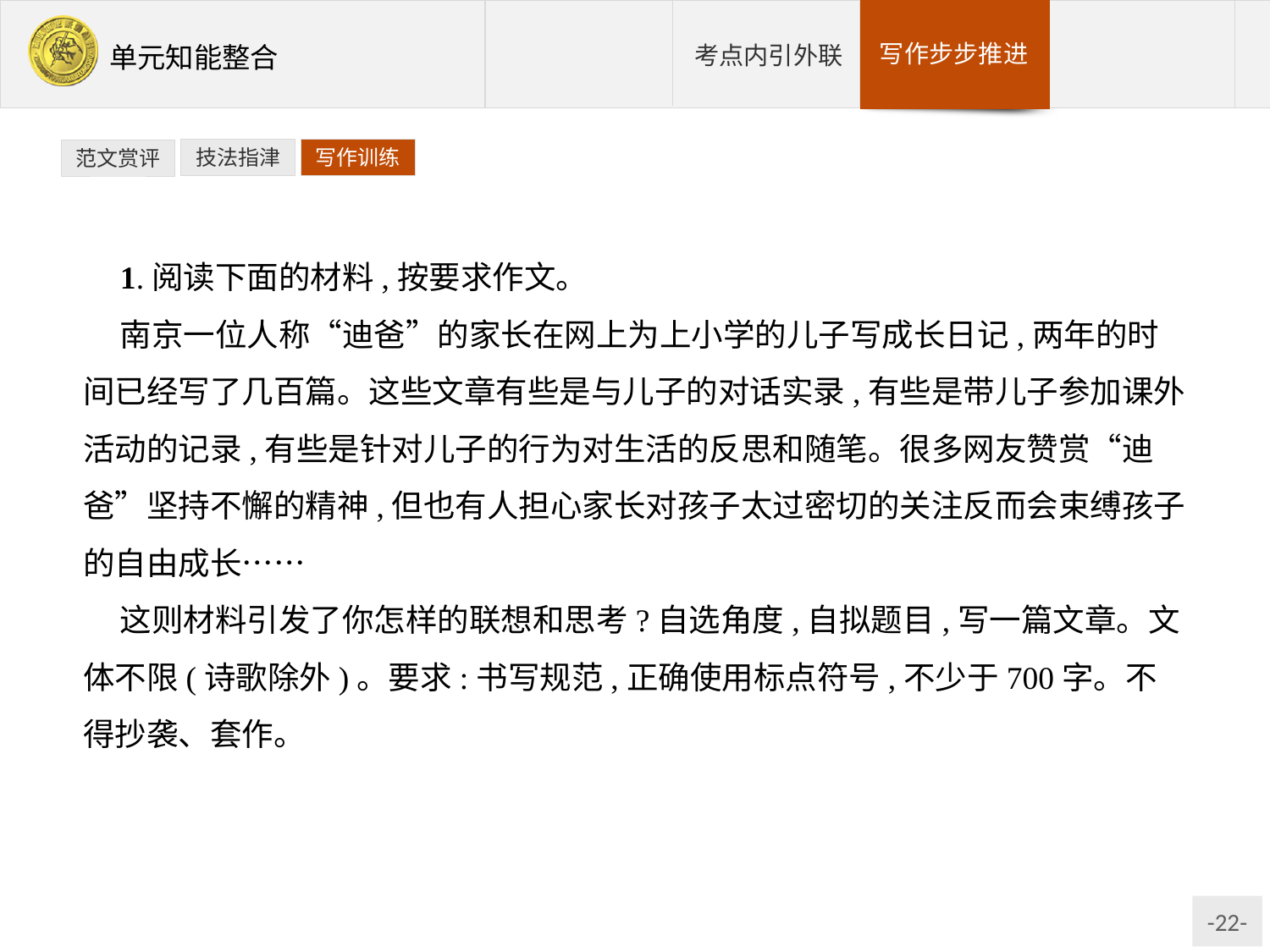

技法指津
写作训练
范文赏评
1.阅读下面的材料,按要求作文。
南京一位人称“迪爸”的家长在网上为上小学的儿子写成长日记,两年的时间已经写了几百篇。这些文章有些是与儿子的对话实录,有些是带儿子参加课外活动的记录,有些是针对儿子的行为对生活的反思和随笔。很多网友赞赏“迪爸”坚持不懈的精神,但也有人担心家长对孩子太过密切的关注反而会束缚孩子的自由成长……
这则材料引发了你怎样的联想和思考?自选角度,自拟题目,写一篇文章。文体不限(诗歌除外)。要求:书写规范,正确使用标点符号,不少于700字。不得抄袭、套作。